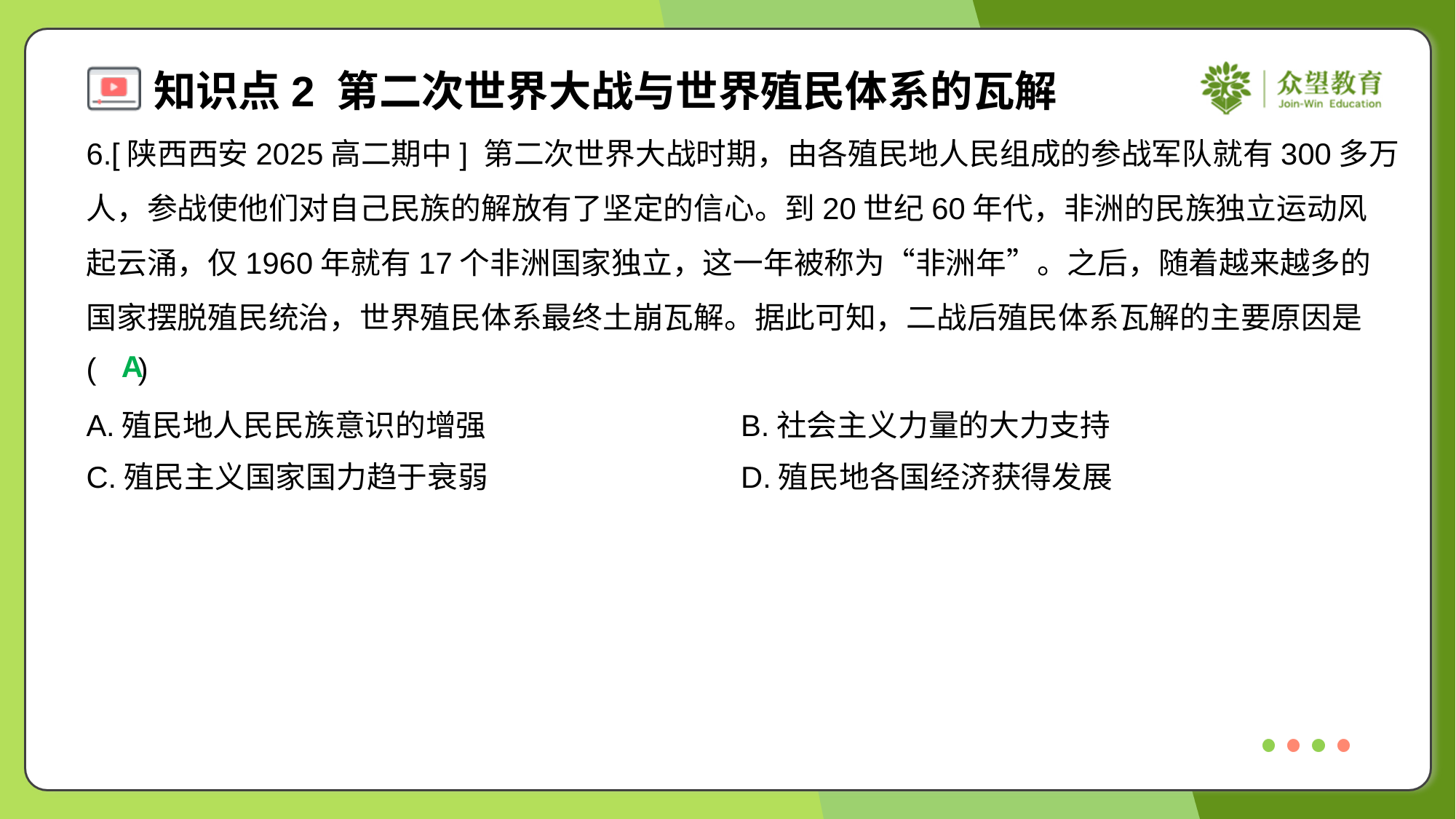

6.[陕西西安2025高二期中] 第二次世界大战时期，由各殖民地人民组成的参战军队就有300多万
人，参战使他们对自己民族的解放有了坚定的信心。到20世纪60年代，非洲的民族独立运动风
起云涌，仅1960年就有17个非洲国家独立，这一年被称为“非洲年”。之后，随着越来越多的
国家摆脱殖民统治，世界殖民体系最终土崩瓦解。据此可知，二战后殖民体系瓦解的主要原因是
(     )
A
A.殖民地人民民族意识的增强	B.社会主义力量的大力支持
C.殖民主义国家国力趋于衰弱	D.殖民地各国经济获得发展